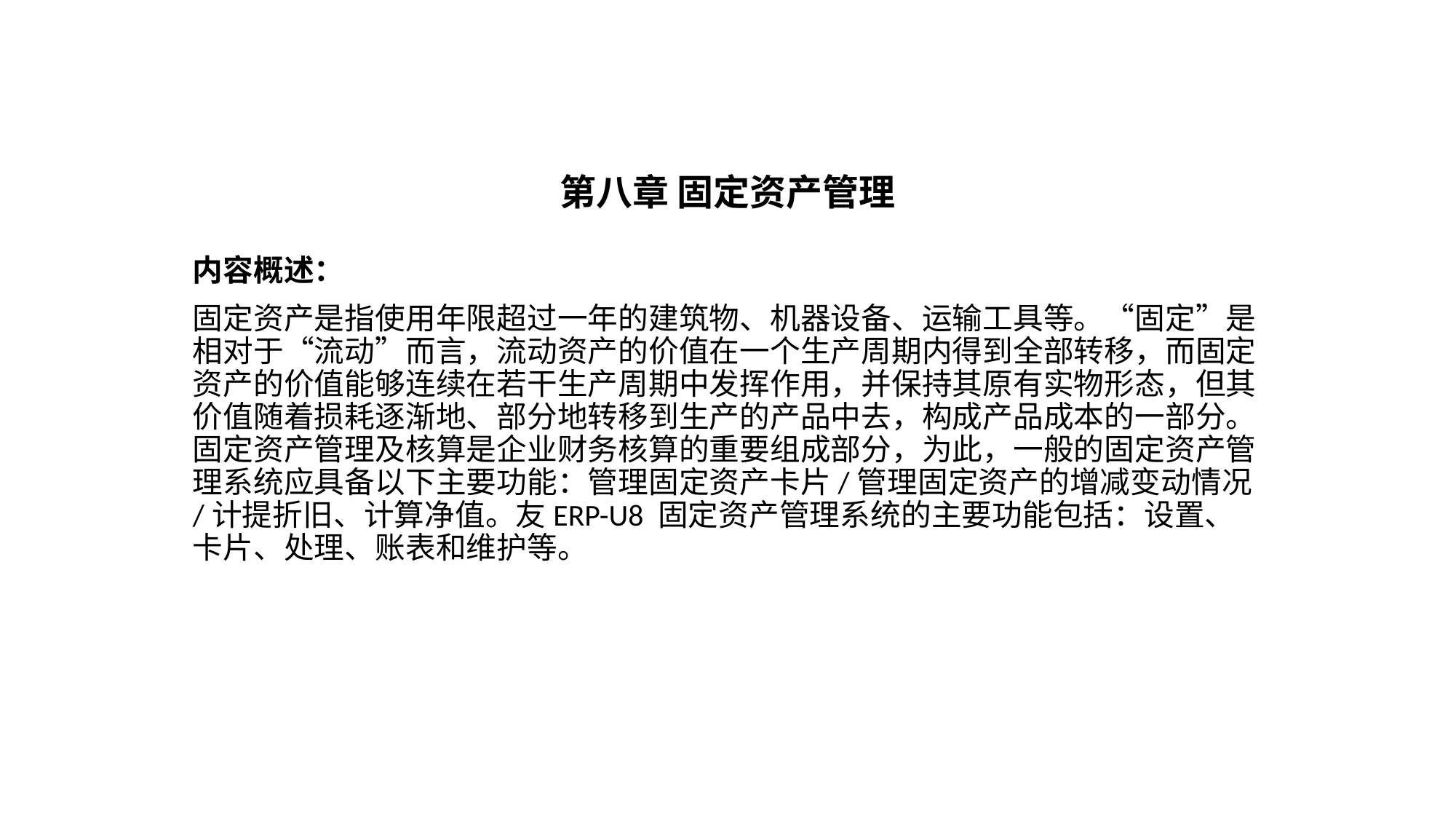

# 第八章 固定资产管理
内容概述：
固定资产是指使用年限超过一年的建筑物、机器设备、运输工具等。“固定”是相对于“流动”而言，流动资产的价值在一个生产周期内得到全部转移，而固定资产的价值能够连续在若干生产周期中发挥作用，并保持其原有实物形态，但其价值随着损耗逐渐地、部分地转移到生产的产品中去，构成产品成本的一部分。固定资产管理及核算是企业财务核算的重要组成部分，为此，一般的固定资产管理系统应具备以下主要功能：管理固定资产卡片/管理固定资产的增减变动情况/计提折旧、计算净值。友ERP-U8 固定资产管理系统的主要功能包括：设置、卡片、处理、账表和维护等。